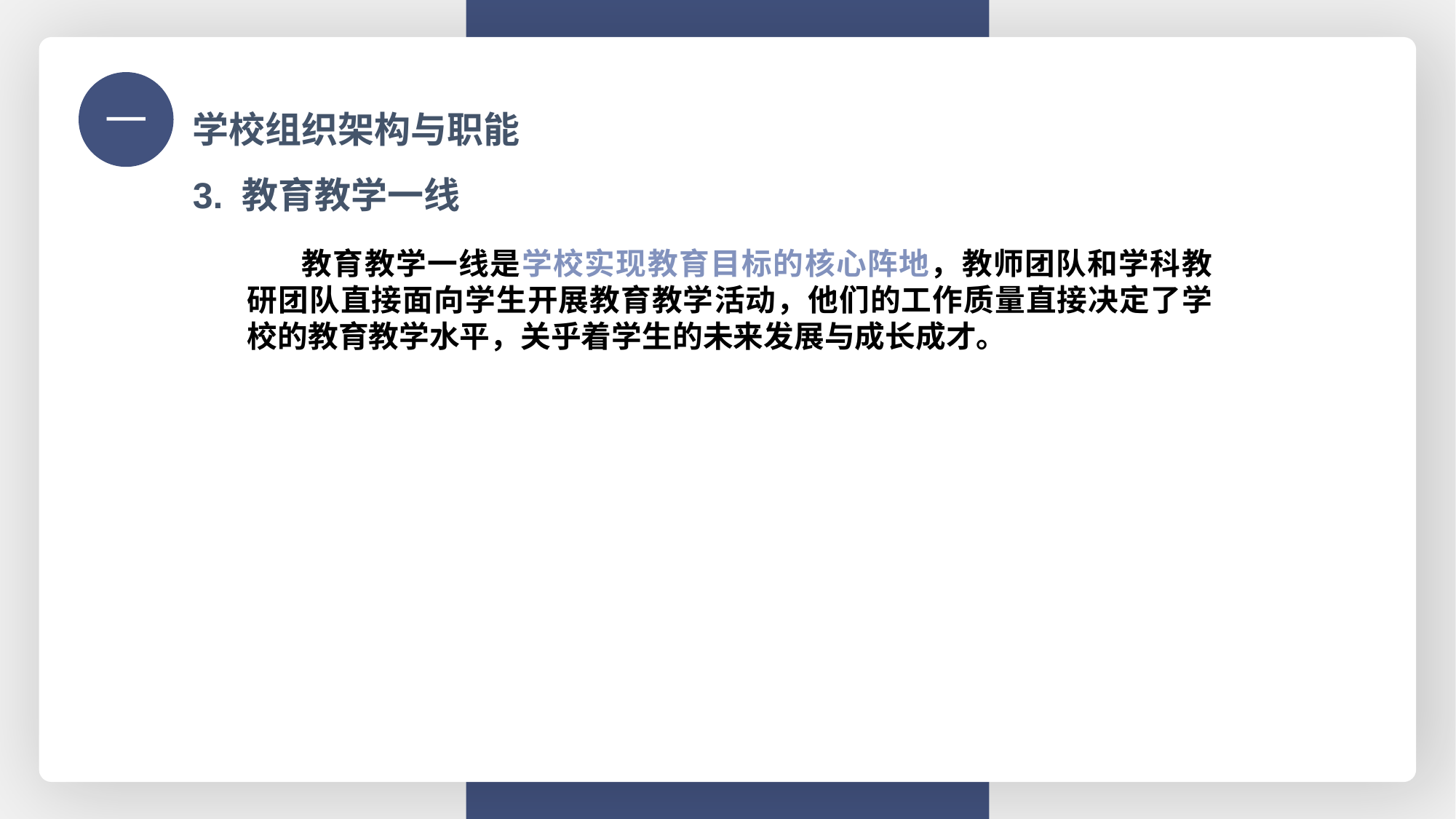

学校组织架构与职能
一
3. 教育教学一线
教育教学一线是学校实现教育目标的核心阵地，教师团队和学科教研团队直接面向学生开展教育教学活动，他们的工作质量直接决定了学校的教育教学水平，关乎着学生的未来发展与成长成才。